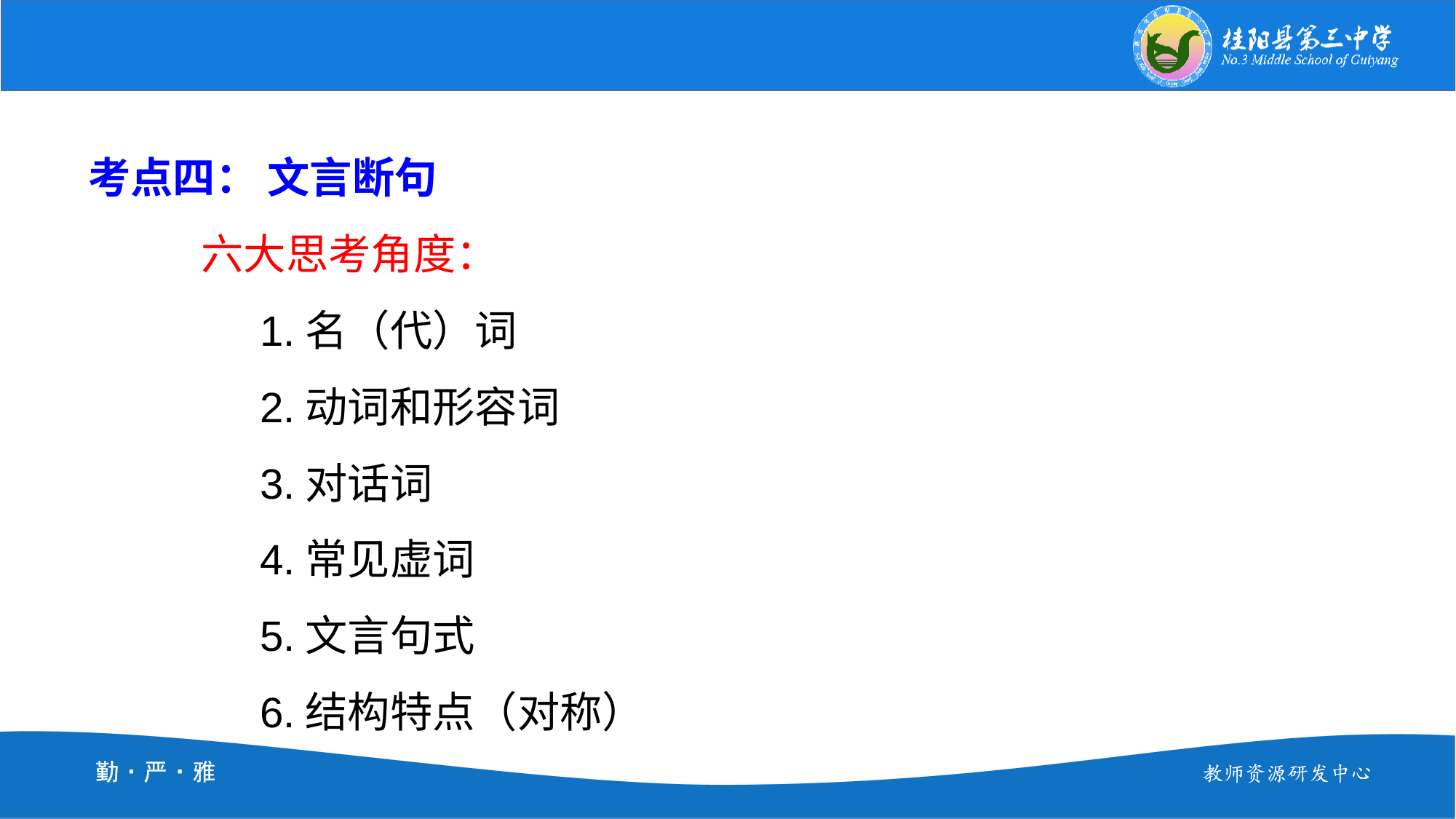

考点四： 文言断句
              六大思考角度：
                 1.名（代）词
                 2.动词和形容词
                 3.对话词
                 4.常见虚词
                 5.文言句式
                 6.结构特点（对称）